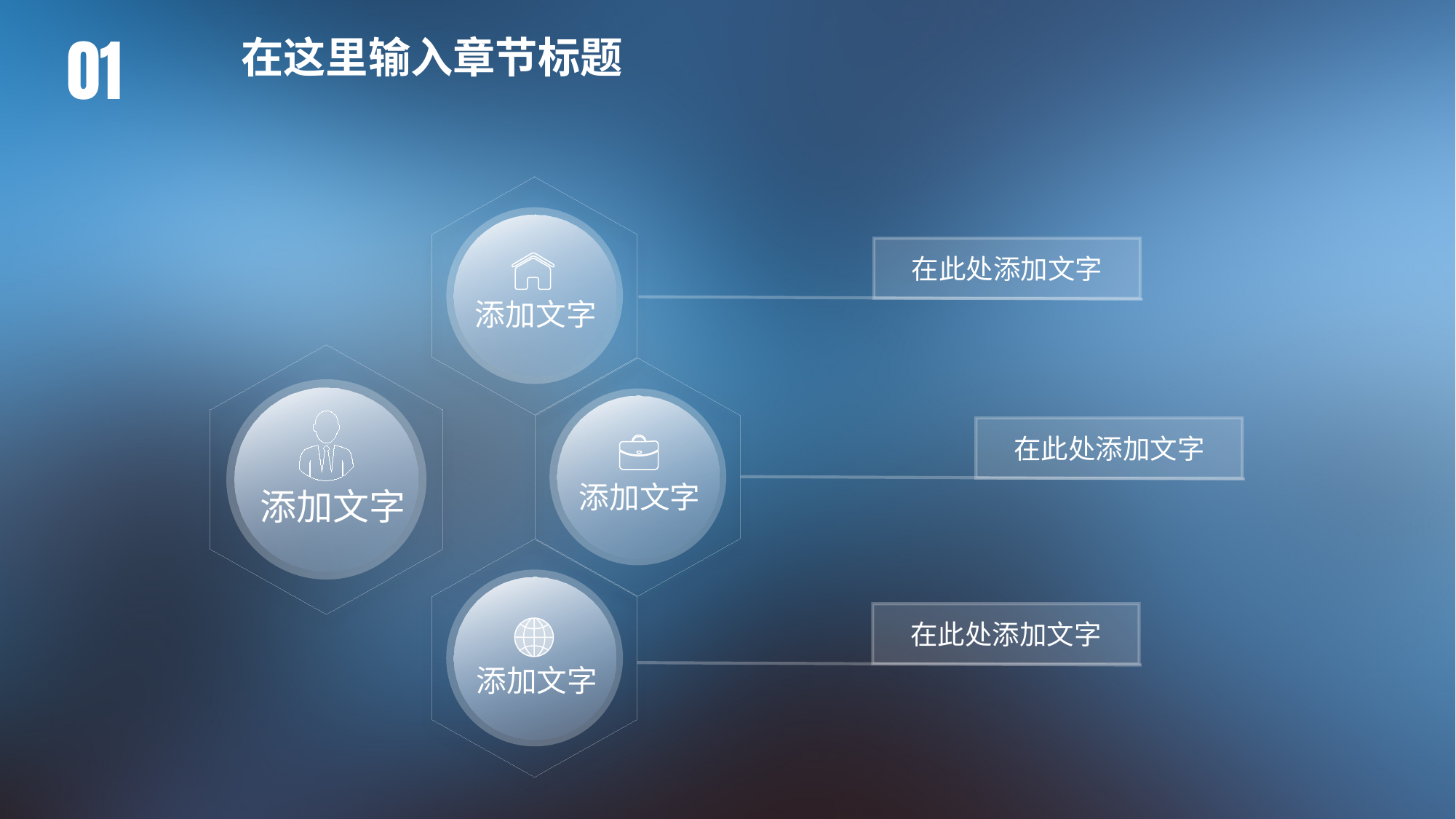

在这里输入章节标题
01

添加文字
在此处添加文字

添加文字

添加文字
在此处添加文字

添加文字
在此处添加文字